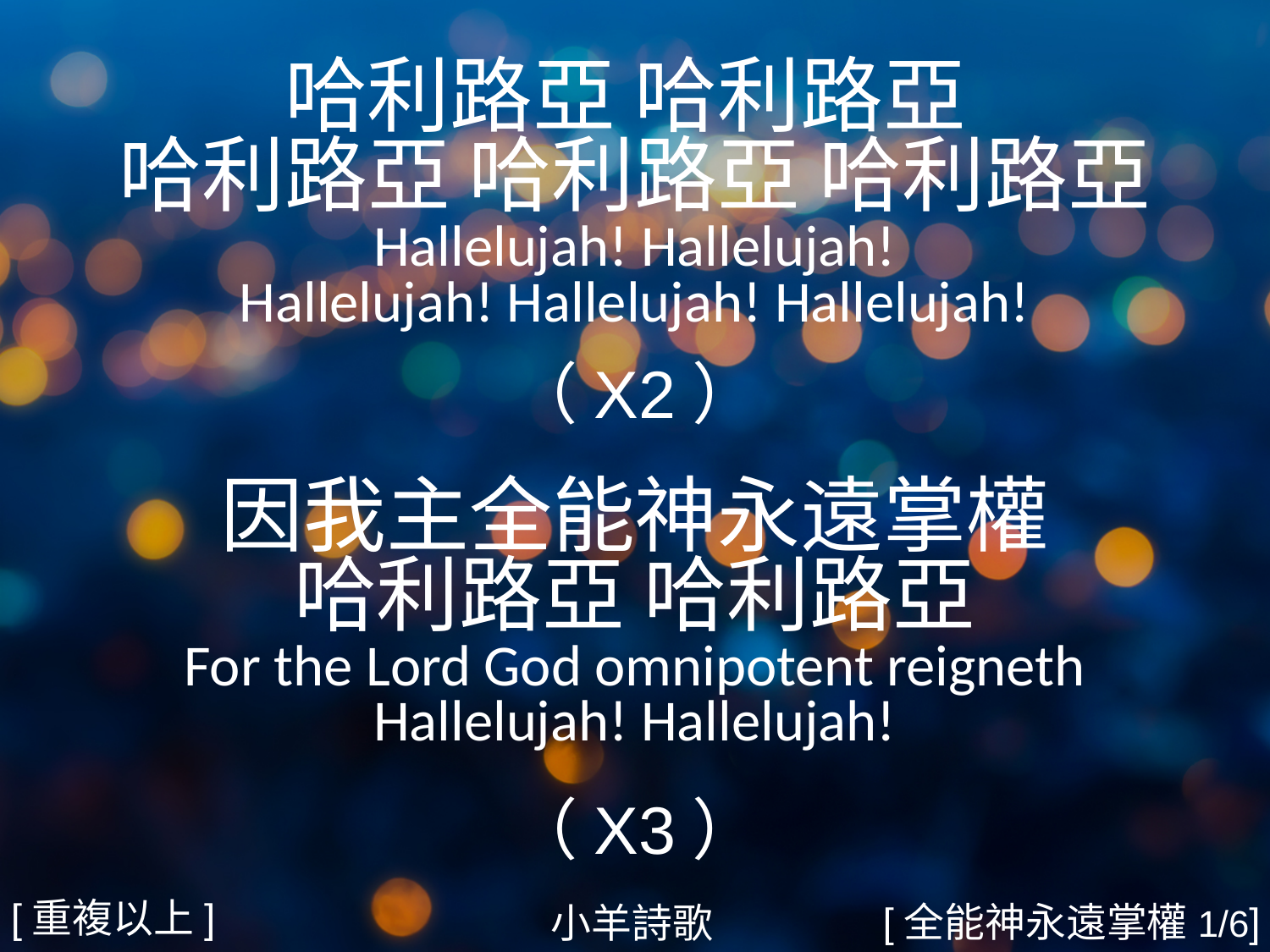

哈利路亞 哈利路亞
哈利路亞 哈利路亞 哈利路亞
Hallelujah! Hallelujah!
Hallelujah! Hallelujah! Hallelujah!

（X2）

因我主全能神永遠掌權
哈利路亞 哈利路亞
For the Lord God omnipotent reigneth
Hallelujah! Hallelujah!

（X3）

#

[重複以上]
[全能神永遠掌權1/6]
小羊詩歌